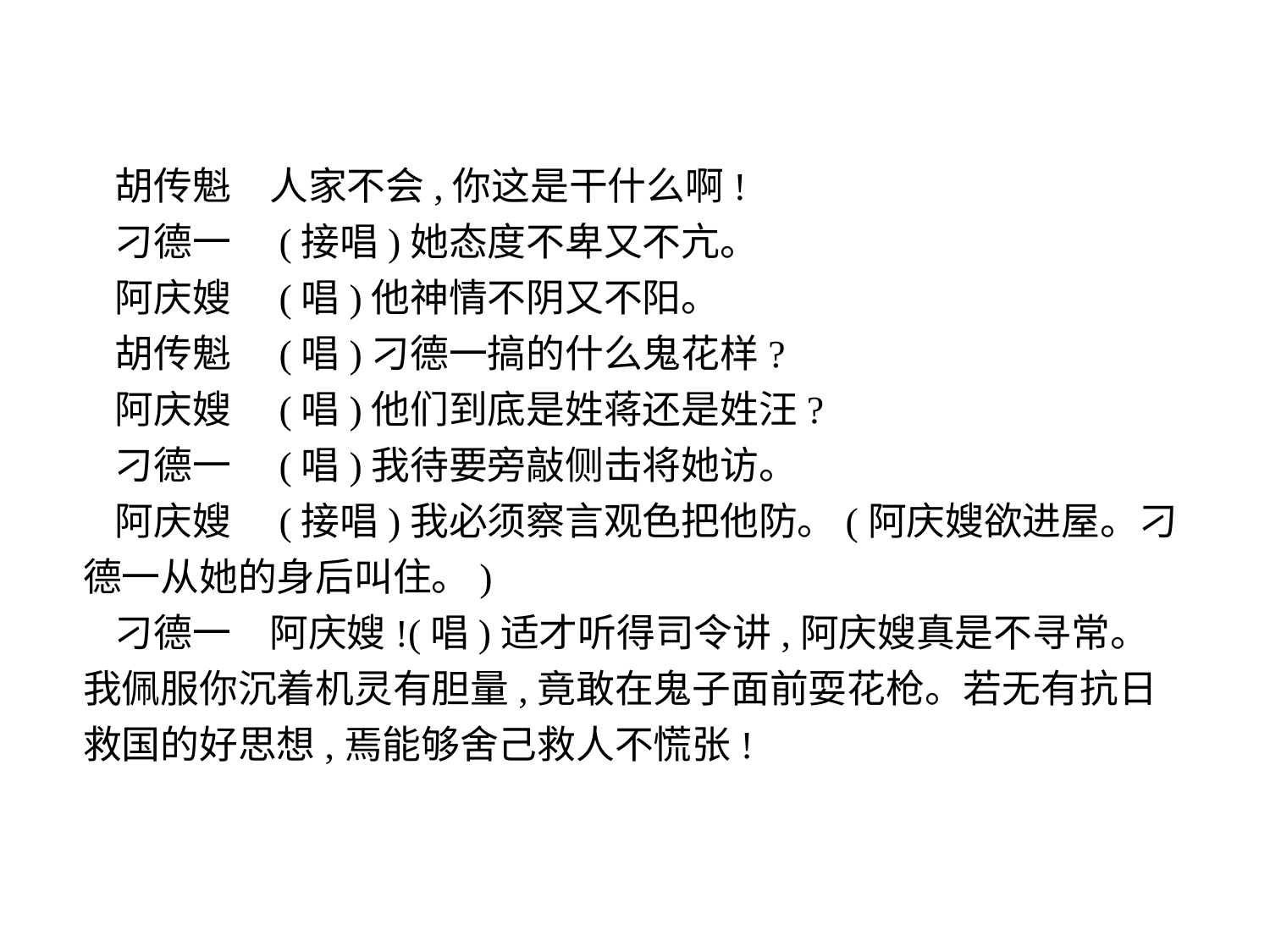

胡传魁　人家不会,你这是干什么啊!
刁德一　(接唱)她态度不卑又不亢。
阿庆嫂　(唱)他神情不阴又不阳。
胡传魁　(唱)刁德一搞的什么鬼花样?
阿庆嫂　(唱)他们到底是姓蒋还是姓汪?
刁德一　(唱)我待要旁敲侧击将她访。
阿庆嫂　(接唱)我必须察言观色把他防。(阿庆嫂欲进屋。刁德一从她的身后叫住。)
刁德一　阿庆嫂!(唱)适才听得司令讲,阿庆嫂真是不寻常。我佩服你沉着机灵有胆量,竟敢在鬼子面前耍花枪。若无有抗日救国的好思想,焉能够舍己救人不慌张!
-12-